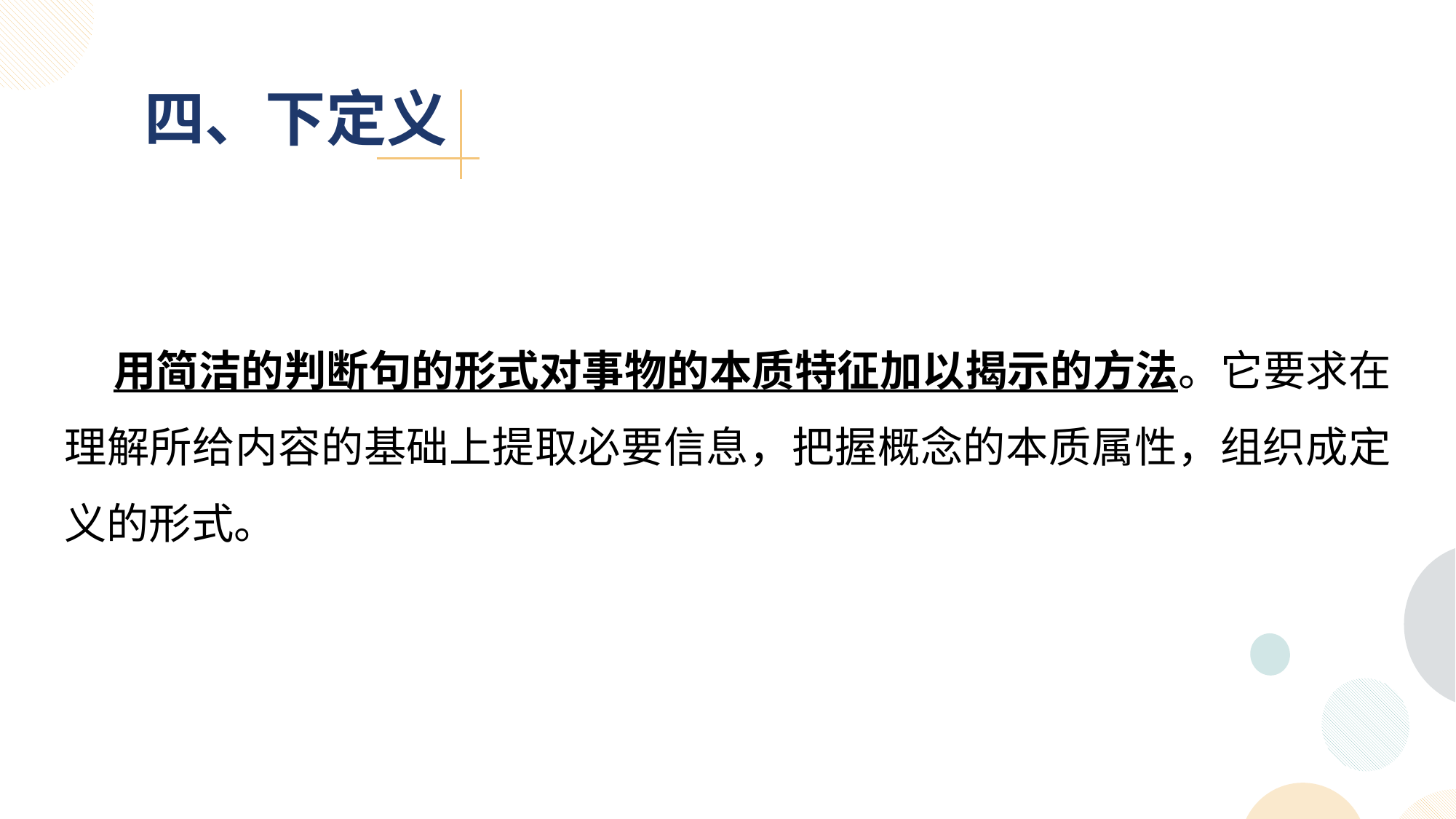

四、下定义
    用简洁的判断句的形式对事物的本质特征加以揭示的方法。它要求在理解所给内容的基础上提取必要信息，把握概念的本质属性，组织成定义的形式。